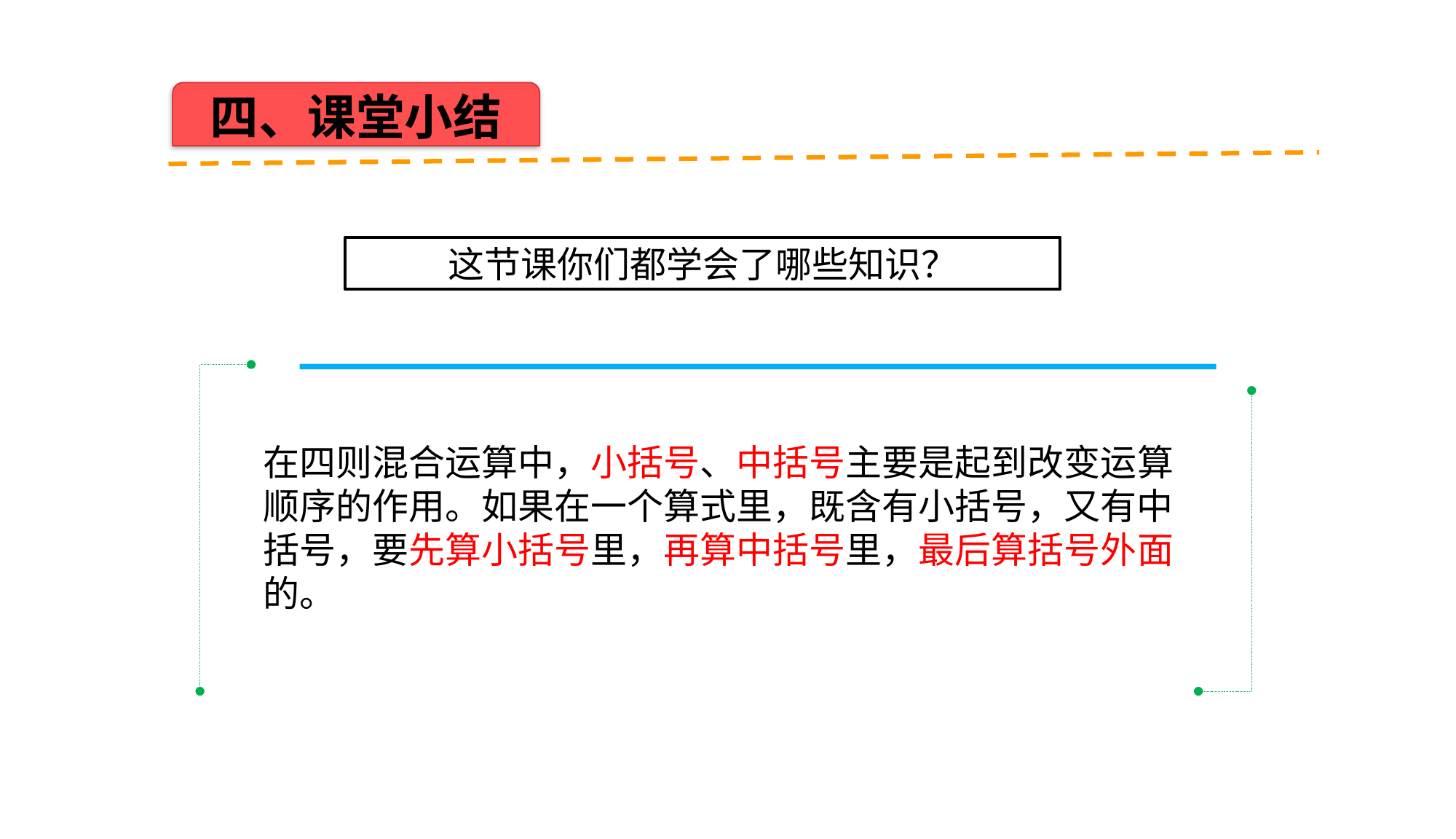

四、课堂小结
这节课你们都学会了哪些知识？

在四则混合运算中，小括号、中括号主要是起到改变运算顺序的作用。如果在一个算式里，既含有小括号，又有中括号，要先算小括号里，再算中括号里，最后算括号外面的。